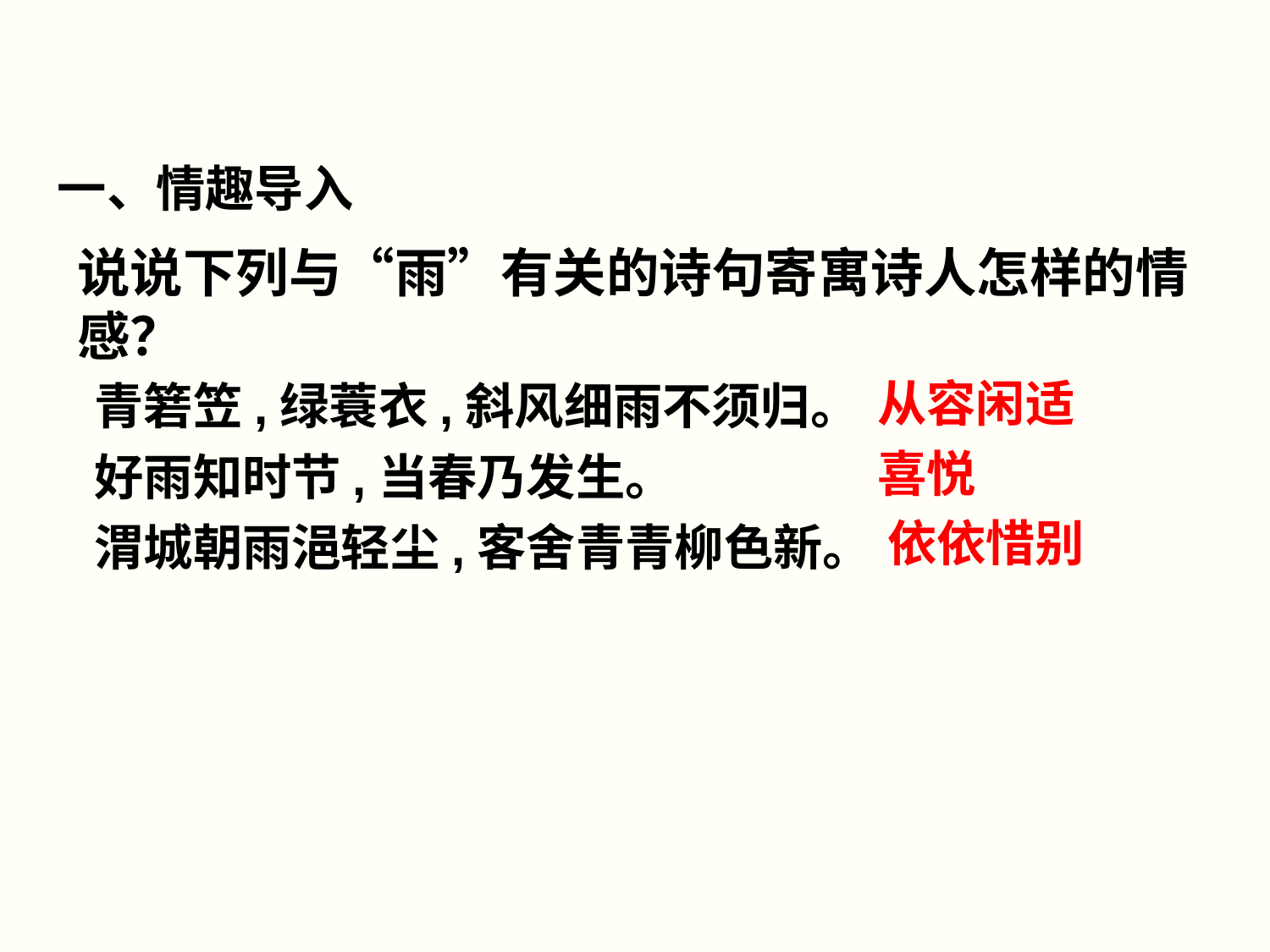

一、情趣导入
说说下列与“雨”有关的诗句寄寓诗人怎样的情感？
青箬笠,绿蓑衣,斜风细雨不须归。
好雨知时节,当春乃发生。
渭城朝雨浥轻尘,客舍青青柳色新。
从容闲适
喜悦
依依惜别